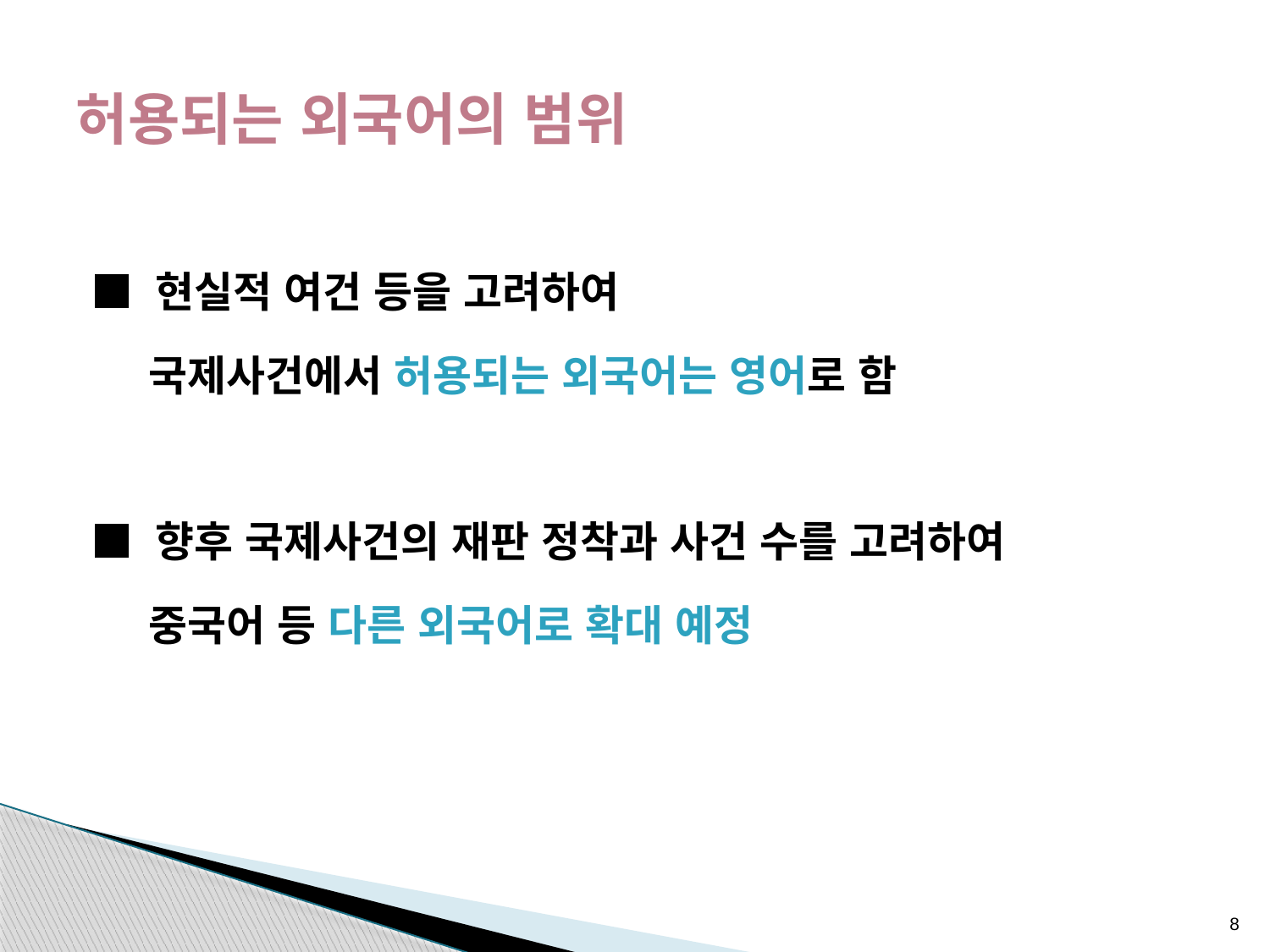

# 허용되는 외국어의 범위

■ 현실적 여건 등을 고려하여
    국제사건에서 허용되는 외국어는 영어로 함

■ 향후 국제사건의 재판 정착과 사건 수를 고려하여
    중국어 등 다른 외국어로 확대 예정

8